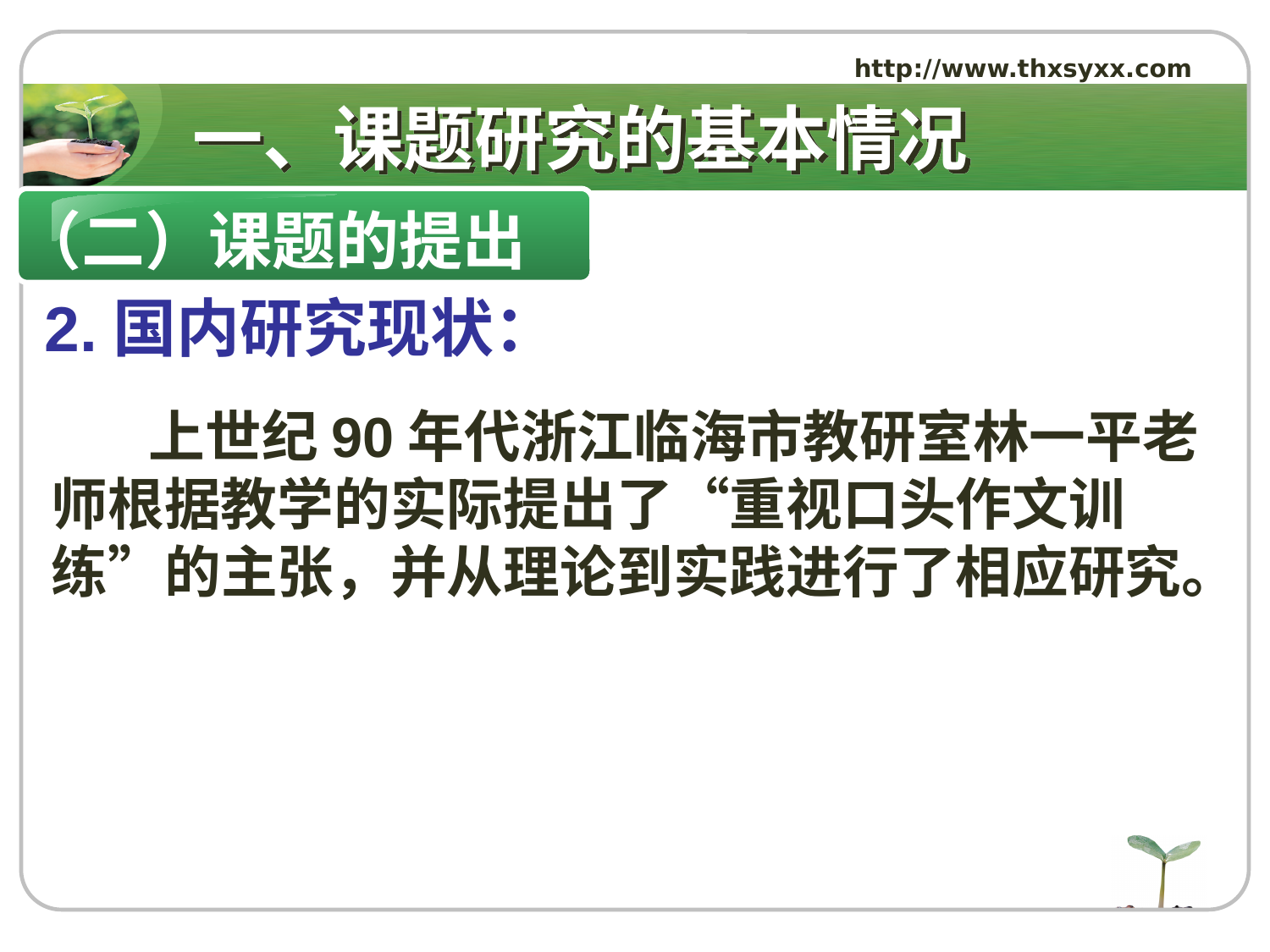

http://www.thxsyxx.com
# 一、课题研究的基本情况

（二）课题的提出
 2.国内研究现状：
            上世纪90年代浙江临海市教研室林一平老师根据教学的实际提出了“重视口头作文训练”的主张，并从理论到实践进行了相应研究。